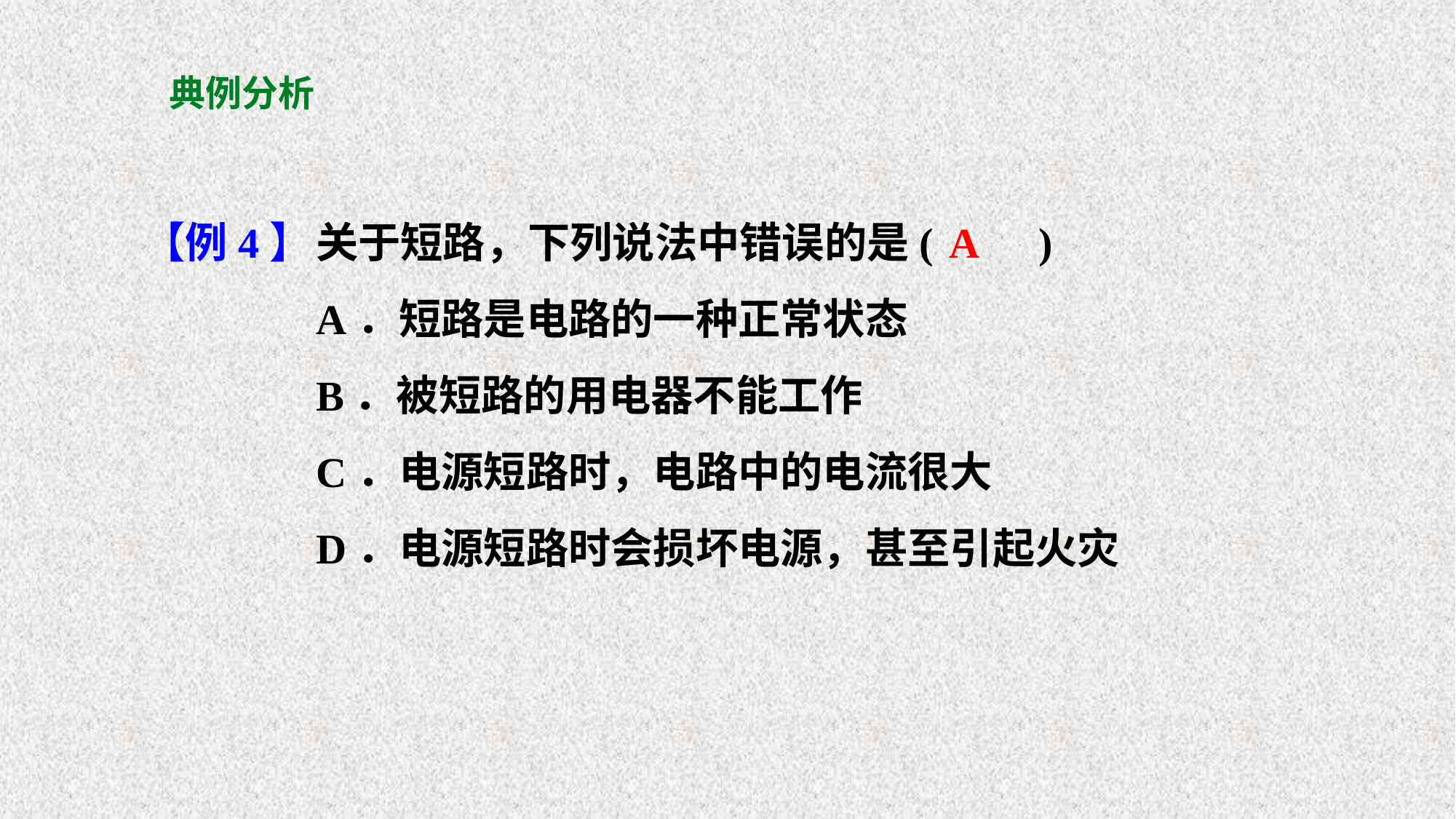

# 典例分析
【例4】
关于短路，下列说法中错误的是(　　)
A．短路是电路的一种正常状态
B．被短路的用电器不能工作
C．电源短路时，电路中的电流很大
D．电源短路时会损坏电源，甚至引起火灾
A